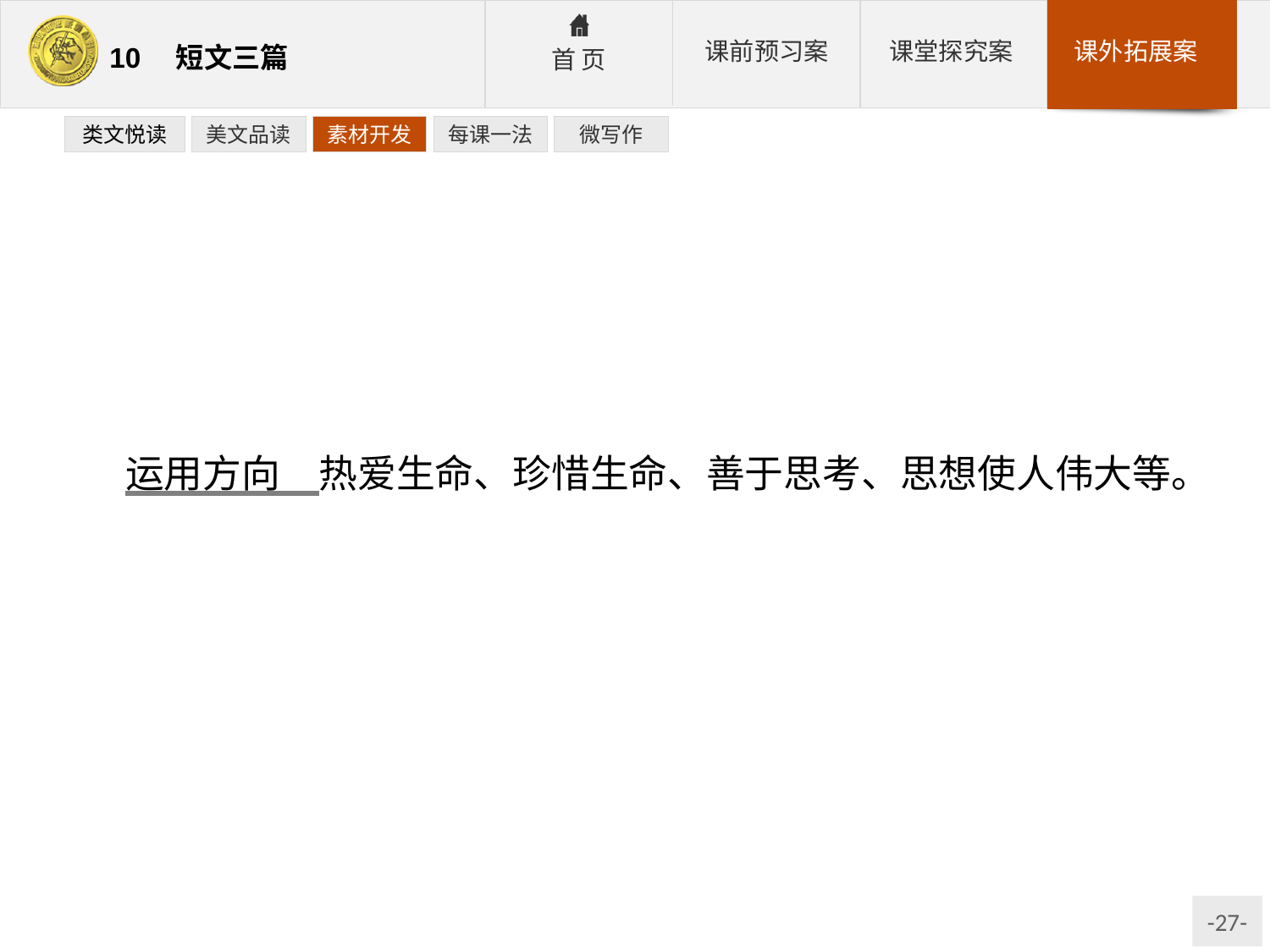

类文悦读
美文品读
素材开发
每课一法
微写作
运用方向　热爱生命、珍惜生命、善于思考、思想使人伟大等。